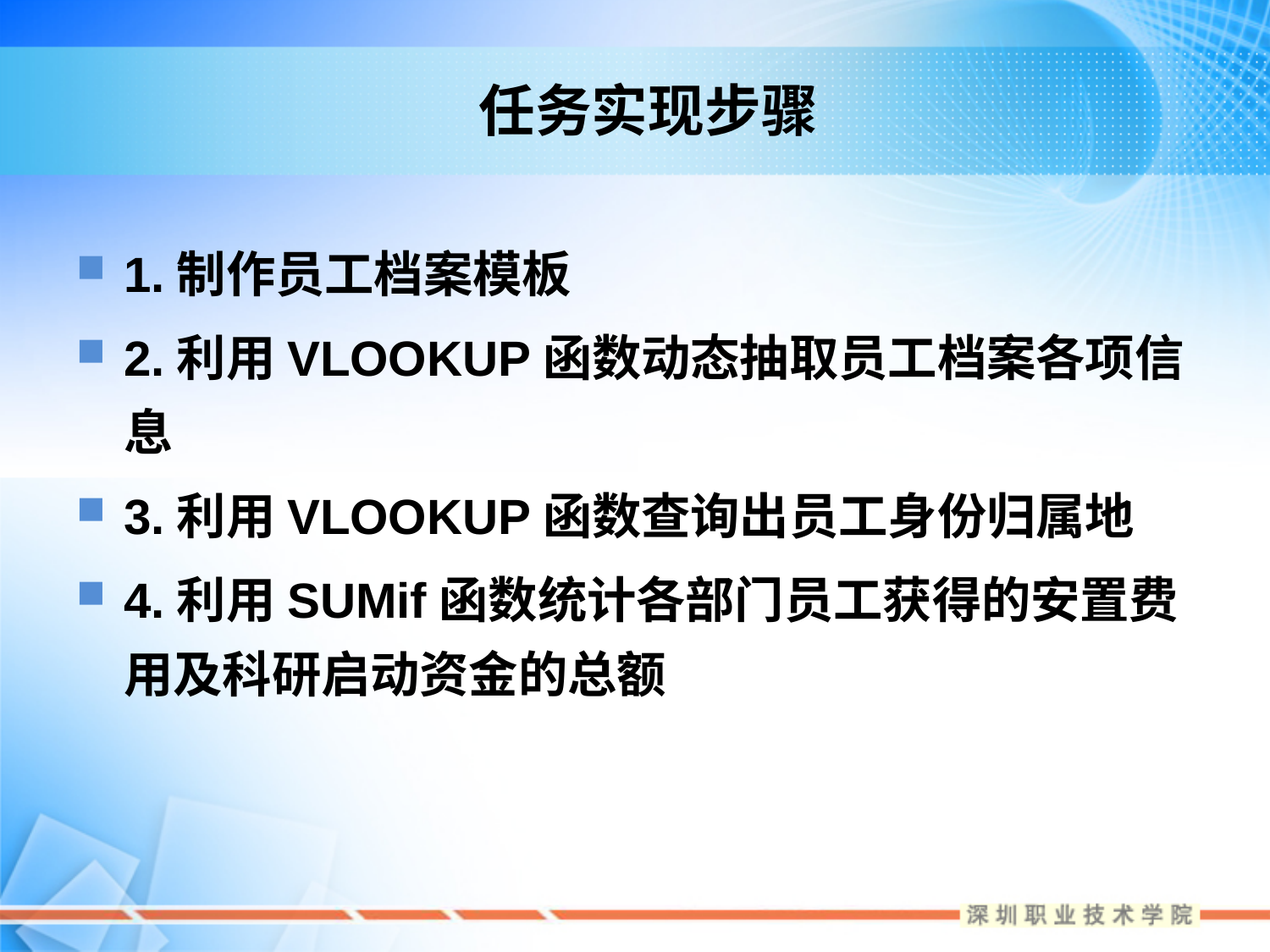

# 任务实现步骤
1.制作员工档案模板
2.利用VLOOKUP函数动态抽取员工档案各项信息
3.利用VLOOKUP函数查询出员工身份归属地
4.利用SUMif函数统计各部门员工获得的安置费用及科研启动资金的总额